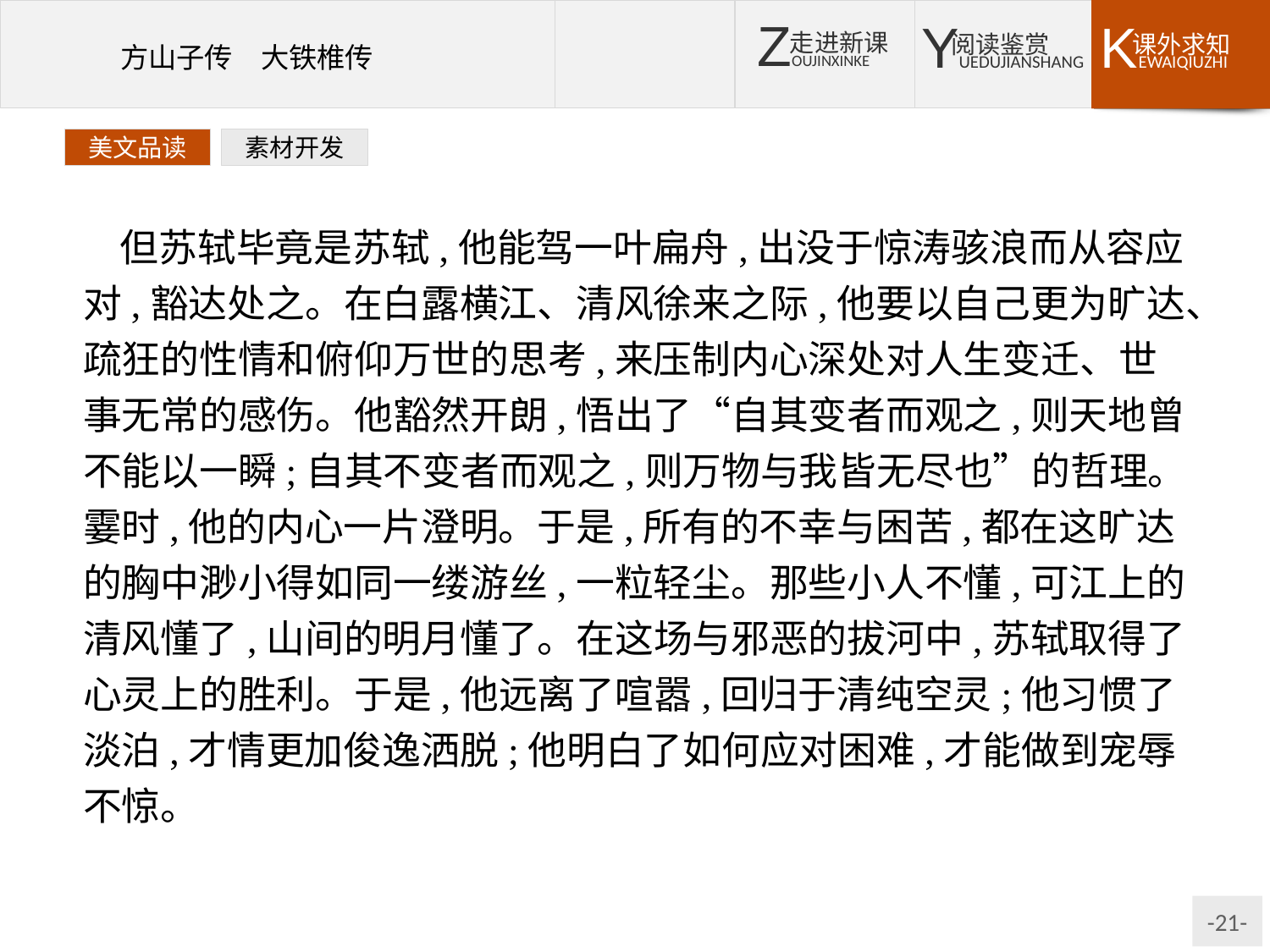

美文品读
素材开发
但苏轼毕竟是苏轼,他能驾一叶扁舟,出没于惊涛骇浪而从容应对,豁达处之。在白露横江、清风徐来之际,他要以自己更为旷达、疏狂的性情和俯仰万世的思考,来压制内心深处对人生变迁、世事无常的感伤。他豁然开朗,悟出了“自其变者而观之,则天地曾不能以一瞬;自其不变者而观之,则万物与我皆无尽也”的哲理。霎时,他的内心一片澄明。于是,所有的不幸与困苦,都在这旷达的胸中渺小得如同一缕游丝,一粒轻尘。那些小人不懂,可江上的清风懂了,山间的明月懂了。在这场与邪恶的拔河中,苏轼取得了心灵上的胜利。于是,他远离了喧嚣,回归于清纯空灵;他习惯了淡泊,才情更加俊逸洒脱;他明白了如何应对困难,才能做到宠辱不惊。